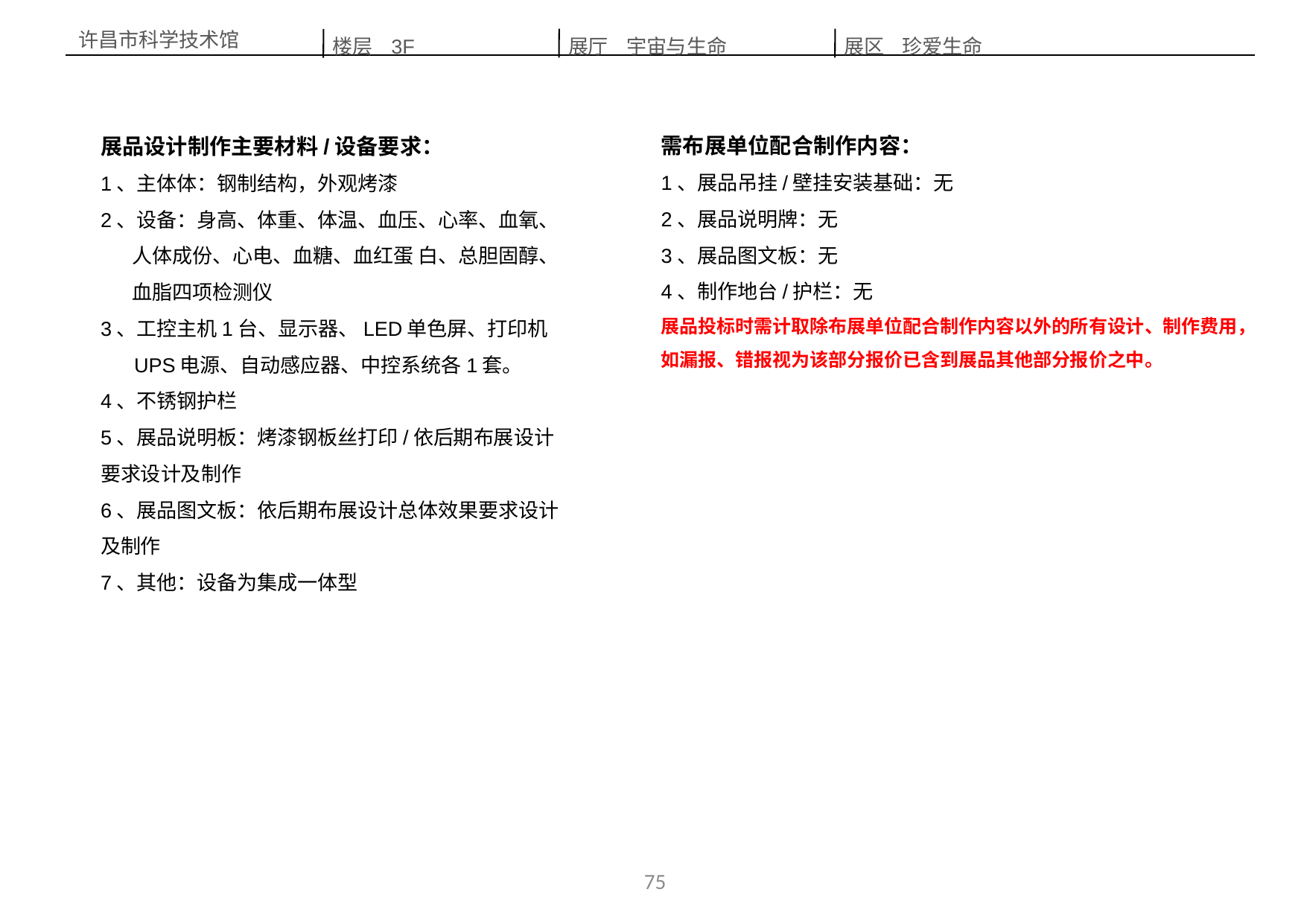

楼层   3F
展区    珍爱生命
展厅    宇宙与生命
许昌市科学技术馆

需布展单位配合制作内容：
1、展品吊挂/壁挂安装基础：无
2、展品说明牌：无
3、展品图文板：无
4、制作地台/护栏：无
展品投标时需计取除布展单位配合制作内容以外的所有设计、制作费用，如漏报、错报视为该部分报价已含到展品其他部分报价之中。
展品设计制作主要材料/设备要求：
1、主体体：钢制结构，外观烤漆
2、设备：身高、体重、体温、血压、心率、血氧、
      人体成份、心电、血糖、血红蛋 白、总胆固醇、
      血脂四项检测仪
3、工控主机1台、显示器、LED单色屏、打印机
      UPS电源、自动感应器、中控系统各1套。
4、不锈钢护栏
5、展品说明板：烤漆钢板丝打印/依后期布展设计要求设计及制作
6、展品图文板：依后期布展设计总体效果要求设计及制作
7、其他：设备为集成一体型
75